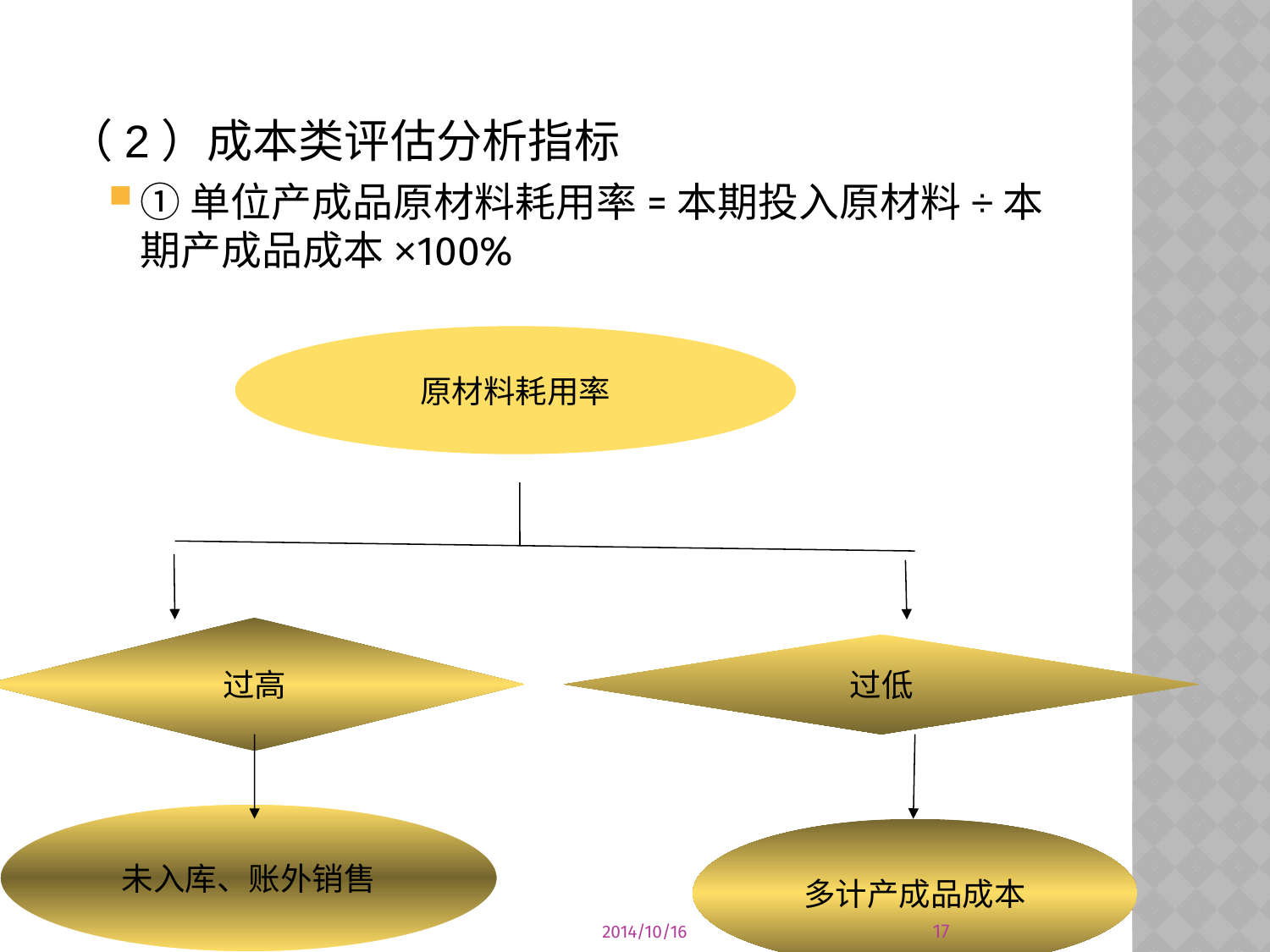

（2）成本类评估分析指标
①单位产成品原材料耗用率=本期投入原材料÷本期产成品成本×100%

原材料耗用率

过高
过低

未入库、账外销售
多计产成品成本
17
2014/10/16